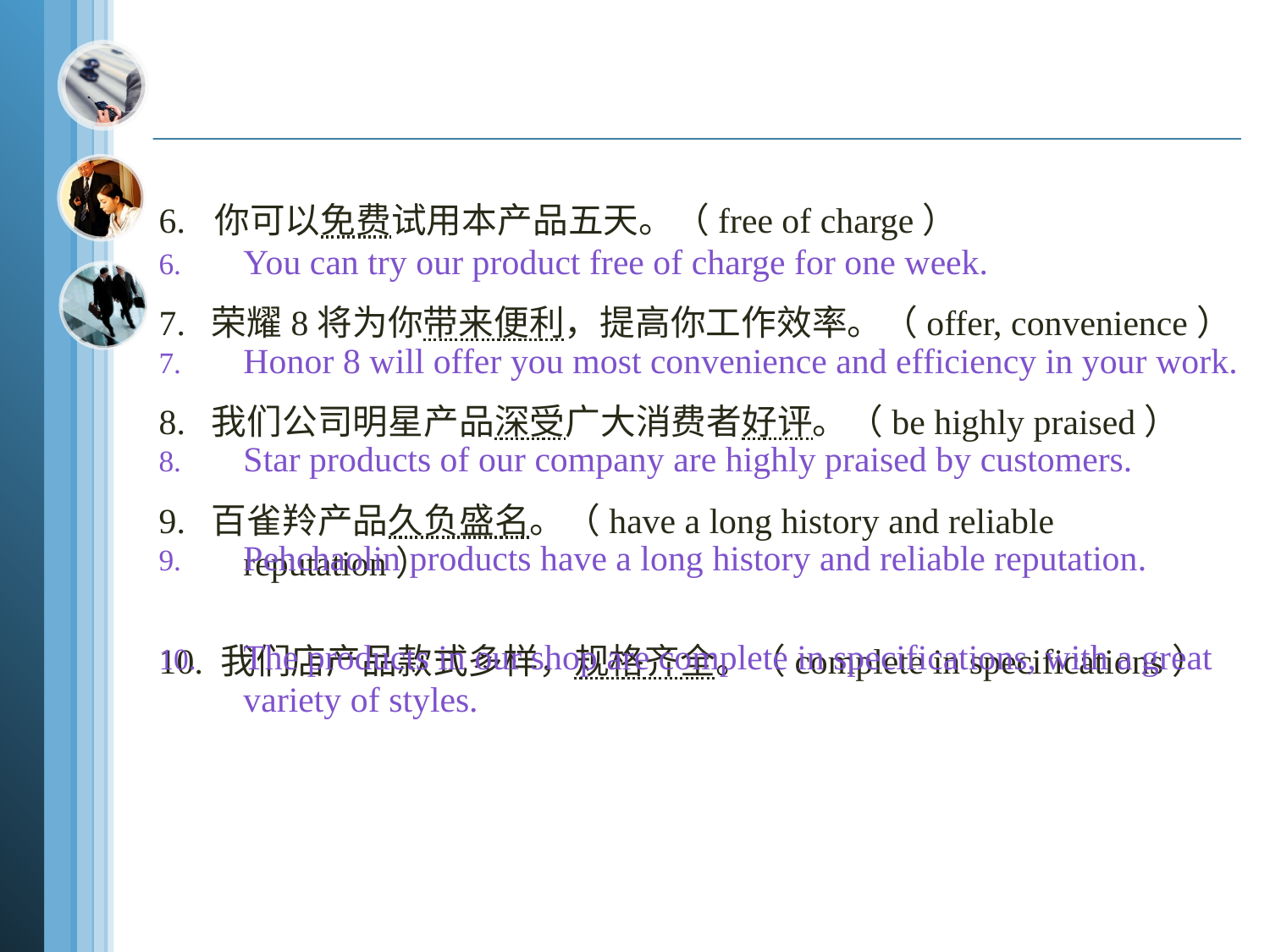

#
6. 你可以免费试用本产品五天。（free of charge）

7.  荣耀8将为你带来便利，提高你工作效率。（offer, convenience）

8.  我们公司明星产品深受广大消费者好评。（be highly praised）

9.  百雀羚产品久负盛名。（have a long history and reliable reputation）

10. 我们店产品款式多样，规格齐全。（complete in specifications）
You can try our product free of charge for one week.

Honor 8 will offer you most convenience and efficiency in your work.

Star products of our company are highly praised by customers.

Pehchaolin products have a long history and reliable reputation.

The products in our shop are complete in specifications, with a great variety of styles.